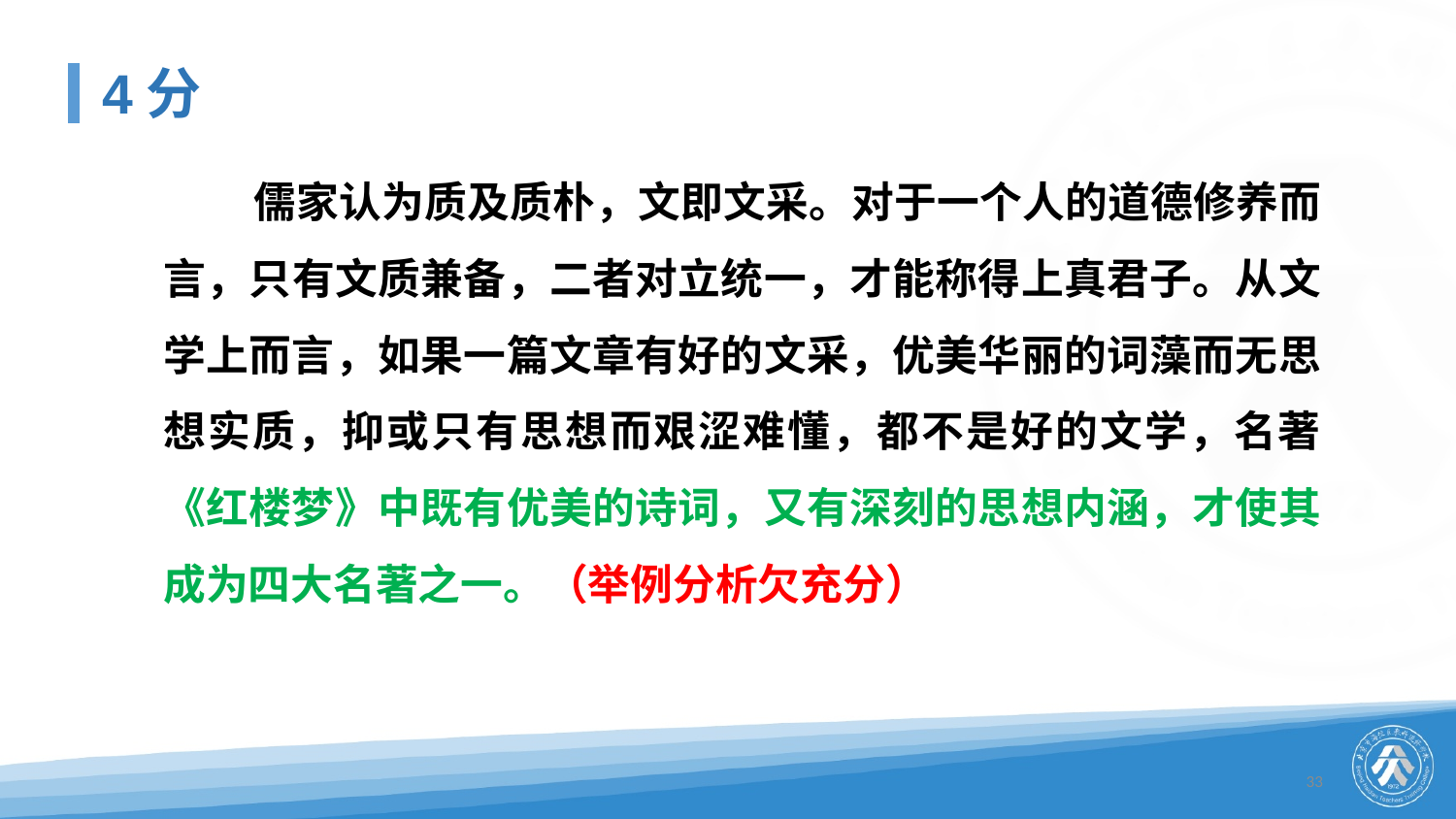

# 4分
        儒家认为质及质朴，文即文采。对于一个人的道德修养而言，只有文质兼备，二者对立统一，才能称得上真君子。从文学上而言，如果一篇文章有好的文采，优美华丽的词藻而无思想实质，抑或只有思想而艰涩难懂，都不是好的文学，名著《红楼梦》中既有优美的诗词，又有深刻的思想内涵，才使其成为四大名著之一。（举例分析欠充分）

33